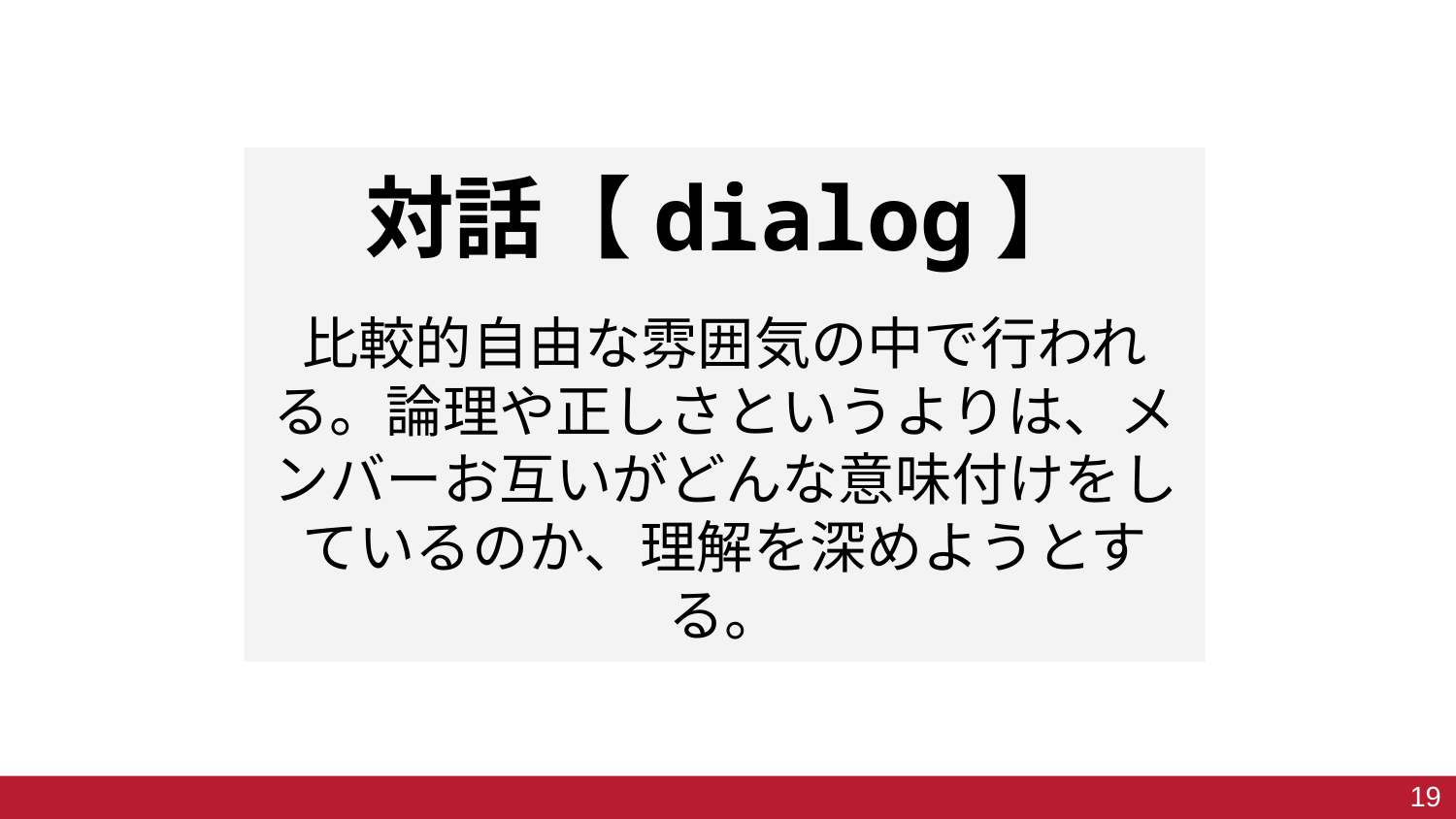

対話【dialog】

比較的自由な雰囲気の中で行われる。論理や正しさというよりは、メンバーお互いがどんな意味付けをしているのか、理解を深めようとする。
19